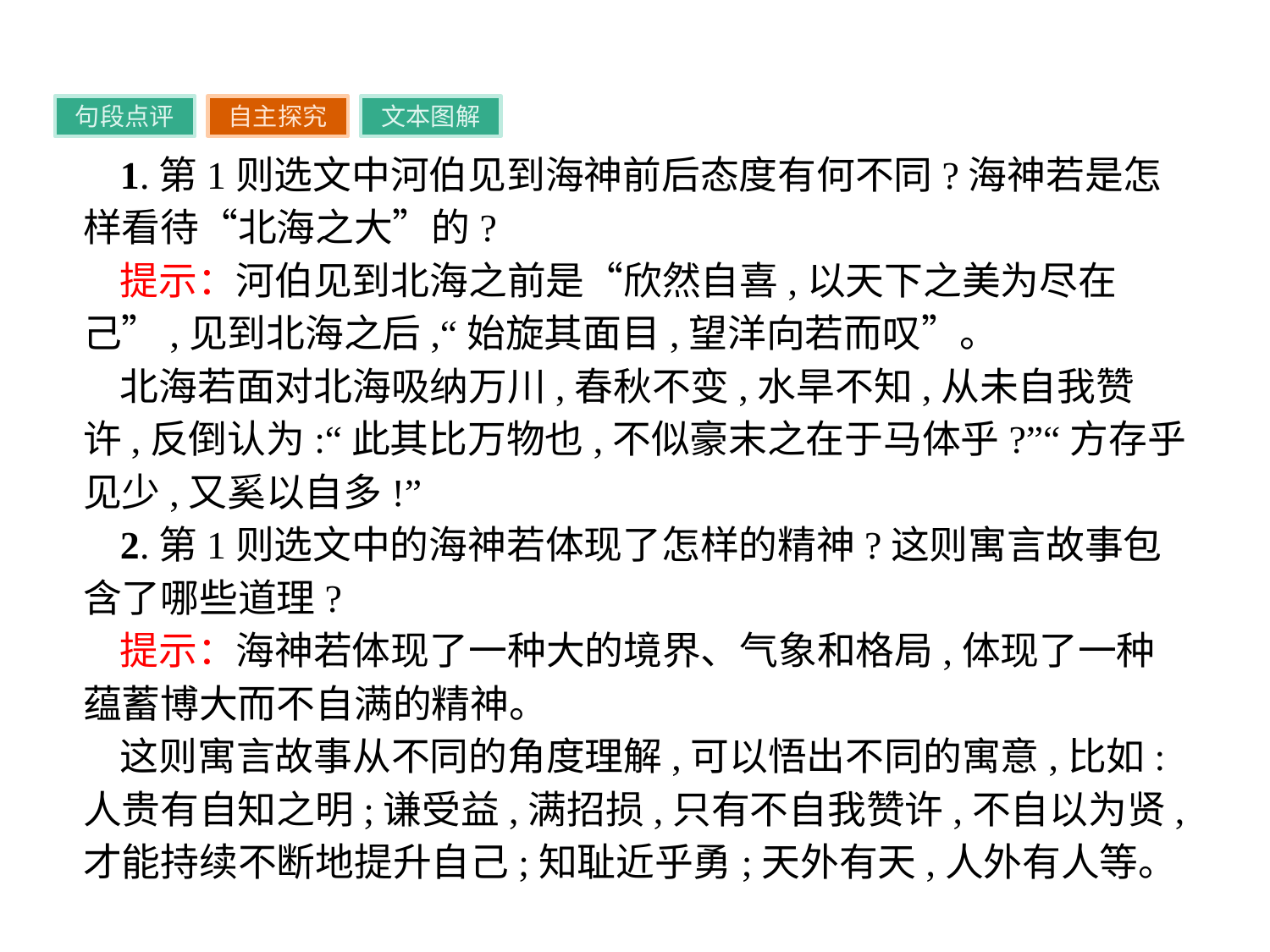

句段点评
自主探究
文本图解
1.第1则选文中河伯见到海神前后态度有何不同?海神若是怎样看待“北海之大”的?
提示：河伯见到北海之前是“欣然自喜,以天下之美为尽在己”,见到北海之后,“始旋其面目,望洋向若而叹”。
北海若面对北海吸纳万川,春秋不变,水旱不知,从未自我赞许,反倒认为:“此其比万物也,不似豪末之在于马体乎?”“方存乎见少,又奚以自多!”
2.第1则选文中的海神若体现了怎样的精神?这则寓言故事包含了哪些道理?
提示：海神若体现了一种大的境界、气象和格局,体现了一种蕴蓄博大而不自满的精神。
这则寓言故事从不同的角度理解,可以悟出不同的寓意,比如:人贵有自知之明;谦受益,满招损,只有不自我赞许,不自以为贤,才能持续不断地提升自己;知耻近乎勇;天外有天,人外有人等。